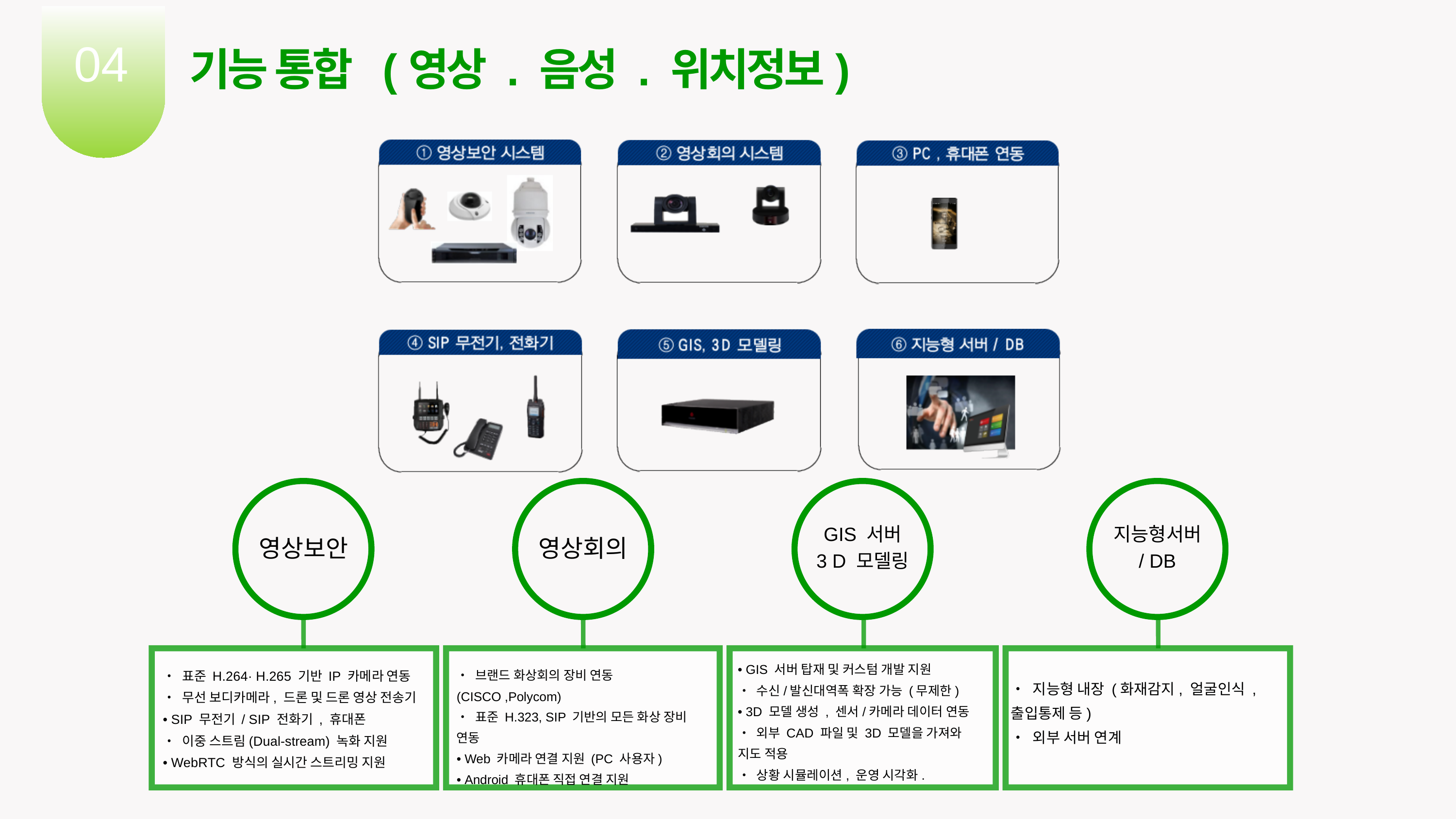

04
기능 통합  (영상 . 음성 . 위치정보)

영상보안
영상회의
GIS 서버
3 D 모델링
지능형서버
/ DB

• GIS 서버 탑재 및 커스텀 개발 지원
• 수신/발신대역폭 확장 가능 (무제한)
• 3D 모델 생성 , 센서/카메라 데이터 연동
• 외부 CAD 파일 및 3D 모델을 가져와 지도 적용
• 상황 시뮬레이션, 운영 시각화.
• 표준 H.264· H.265 기반 IP 카메라 연동
• 무선 보디카메라, 드론 및 드론 영상 전송기
• SIP 무전기 / SIP 전화기 , 휴대폰
• 이중 스트림(Dual-stream) 녹화 지원
• WebRTC 방식의 실시간 스트리밍 지원
• 브랜드 화상회의 장비 연동 (CISCO ,Polycom)
• 표준 H.323, SIP 기반의 모든 화상 장비 연동
• Web 카메라 연결 지원 (PC 사용자)
• Android 휴대폰 직접 연결 지원
• 지능형 내장 (화재감지, 얼굴인식 , 출입통제 등)
• 외부 서버 연계